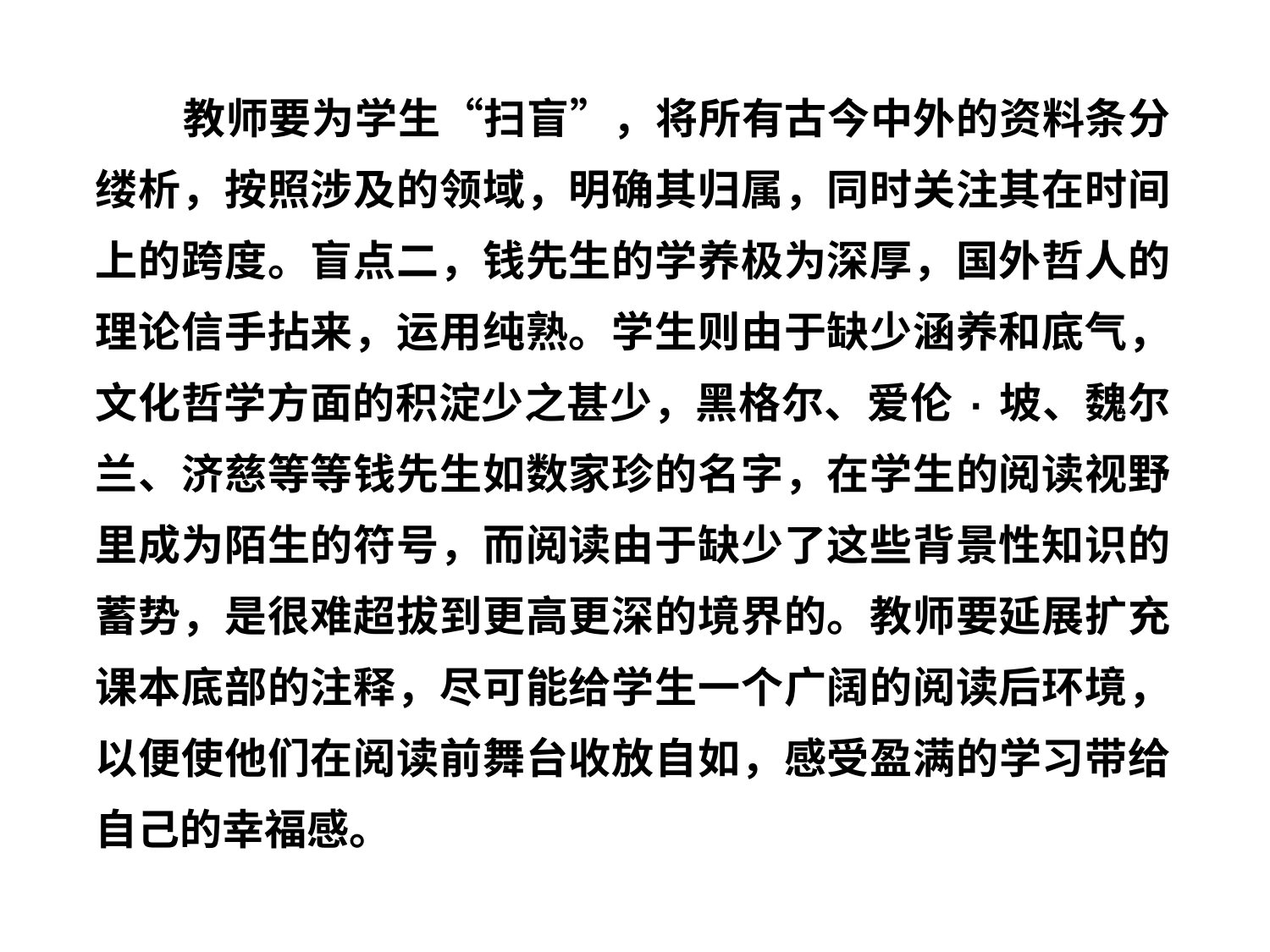

教师要为学生“扫盲”，将所有古今中外的资料条分缕析，按照涉及的领域，明确其归属，同时关注其在时间上的跨度。盲点二，钱先生的学养极为深厚，国外哲人的理论信手拈来，运用纯熟。学生则由于缺少涵养和底气，文化哲学方面的积淀少之甚少，黑格尔、爱伦·坡、魏尔兰、济慈等等钱先生如数家珍的名字，在学生的阅读视野里成为陌生的符号，而阅读由于缺少了这些背景性知识的蓄势，是很难超拔到更高更深的境界的。教师要延展扩充课本底部的注释，尽可能给学生一个广阔的阅读后环境，以便使他们在阅读前舞台收放自如，感受盈满的学习带给自己的幸福感。